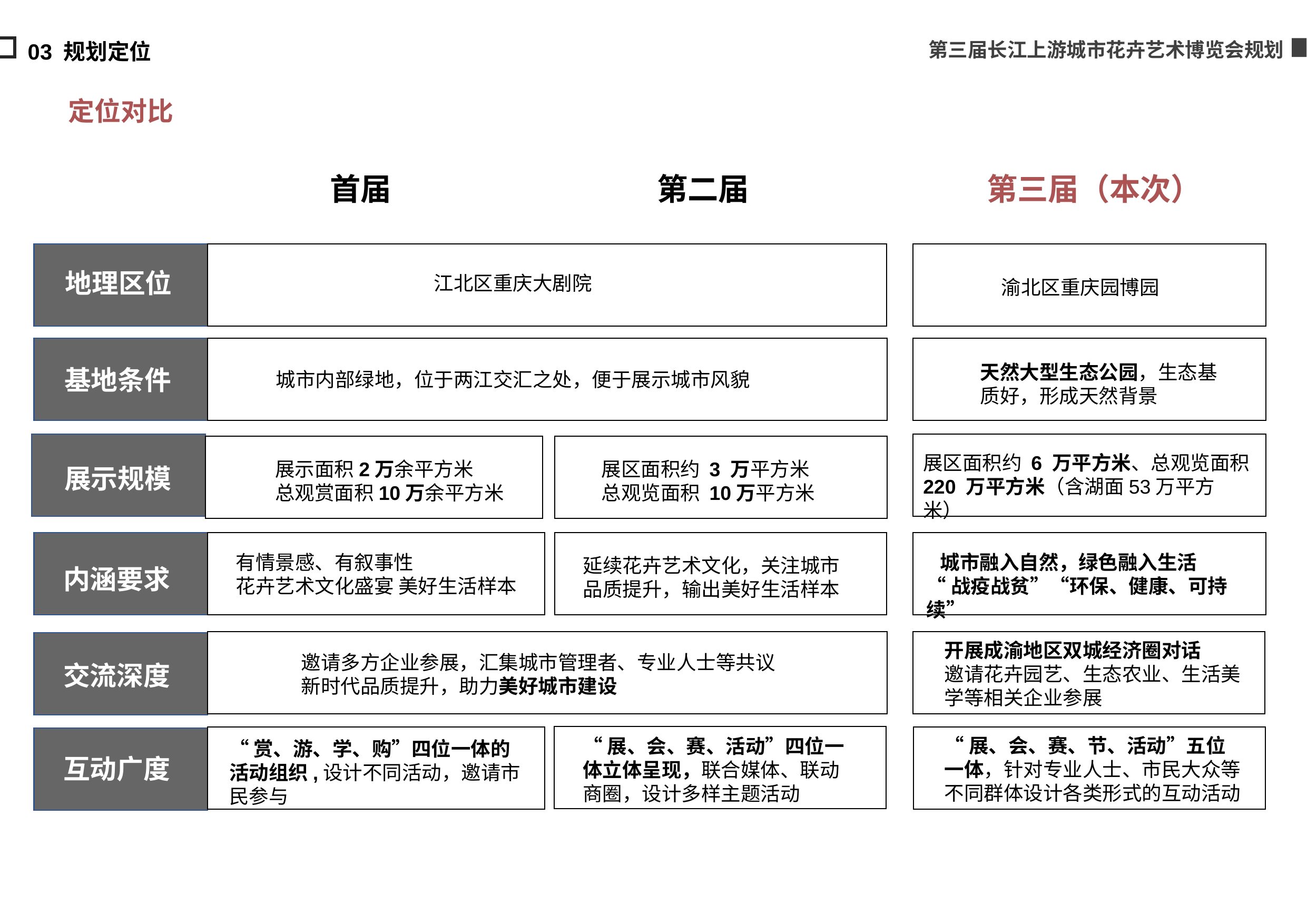

03 规划定位
定位对比
首届
第二届
第三届（本次）

地理区位
江北区重庆大剧院
渝北区重庆园博园

天然大型生态公园，生态基质好，形成天然背景
基地条件
城市内部绿地，位于两江交汇之处，便于展示城市风貌

展区面积约 6 万平方米、总观览面积 220 万平方米（含湖面53万平方米）
展示面积2万余平方米
总观赏面积10万余平方米
展区面积约 3 万平方米
总观览面积 10万平方米
展示规模

有情景感、有叙事性
花卉艺术文化盛宴 美好生活样本
  城市融入自然，绿色融入生活
“战疫战贫”“环保、健康、可持续”
延续花卉艺术文化，关注城市品质提升，输出美好生活样本
内涵要求

开展成渝地区双城经济圈对话
邀请花卉园艺、生态农业、生活美学等相关企业参展
邀请多方企业参展，汇集城市管理者、专业人士等共议新时代品质提升，助力美好城市建设
交流深度

“展、会、赛、节、活动”五位
一体，针对专业人士、市民大众等不同群体设计各类形式的互动活动
“展、会、赛、活动”四位一体立体呈现，联合媒体、联动商圈，设计多样主题活动
“赏、游、学、购”四位一体的活动组织,设计不同活动，邀请市民参与
互动广度